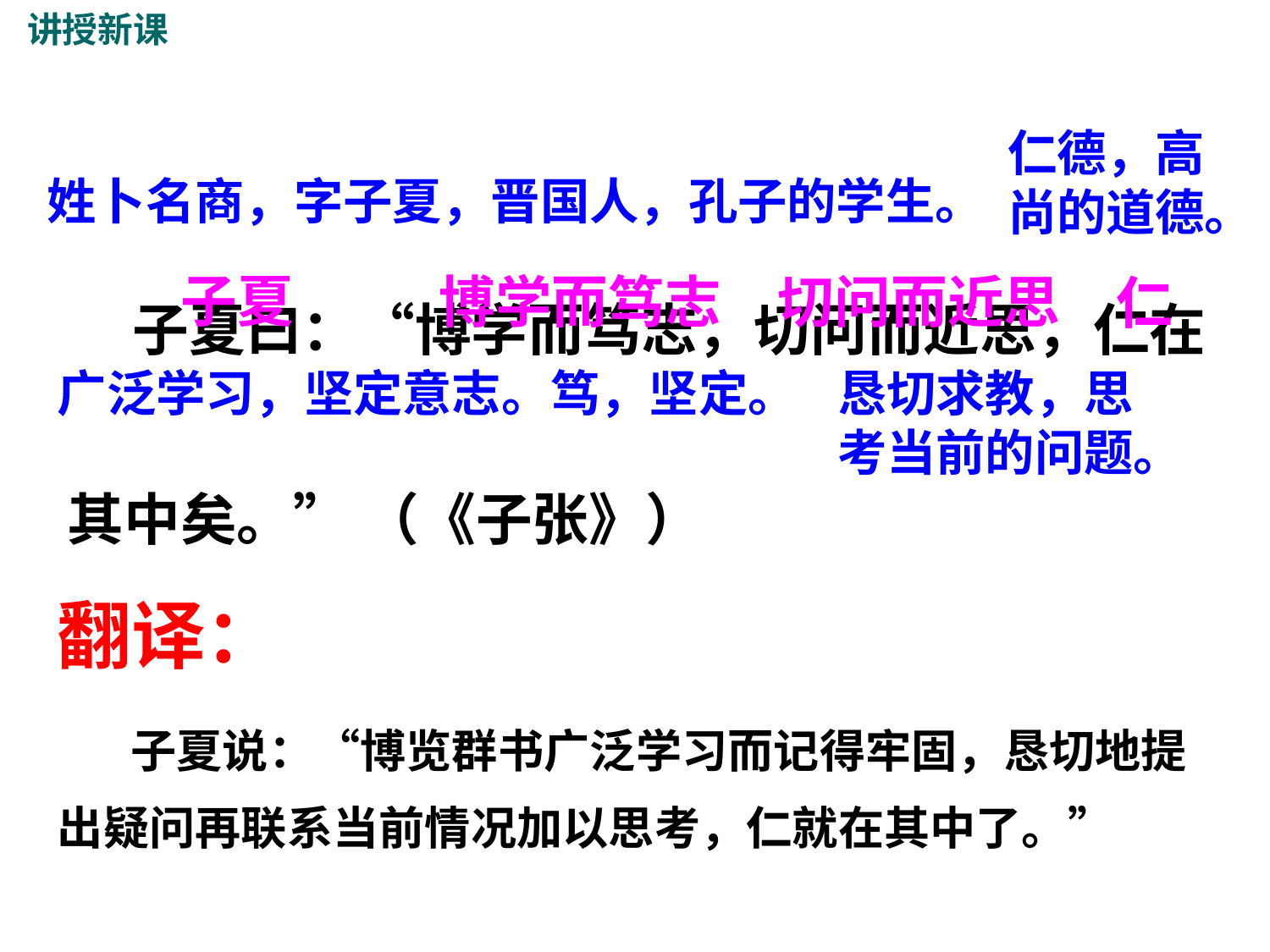

讲授新课
仁德，高尚的道德。
姓卜名商，字子夏，晋国人，孔子的学生。
    子夏曰：“博学而笃志，切问而近思，仁在其中矣。” （《子张》）
子夏
博学而笃志
切问而近思
仁
广泛学习，坚定意志。笃，坚定。
恳切求教，思考当前的问题。
翻译：
      子夏说：“博览群书广泛学习而记得牢固，恳切地提出疑问再联系当前情况加以思考，仁就在其中了。”